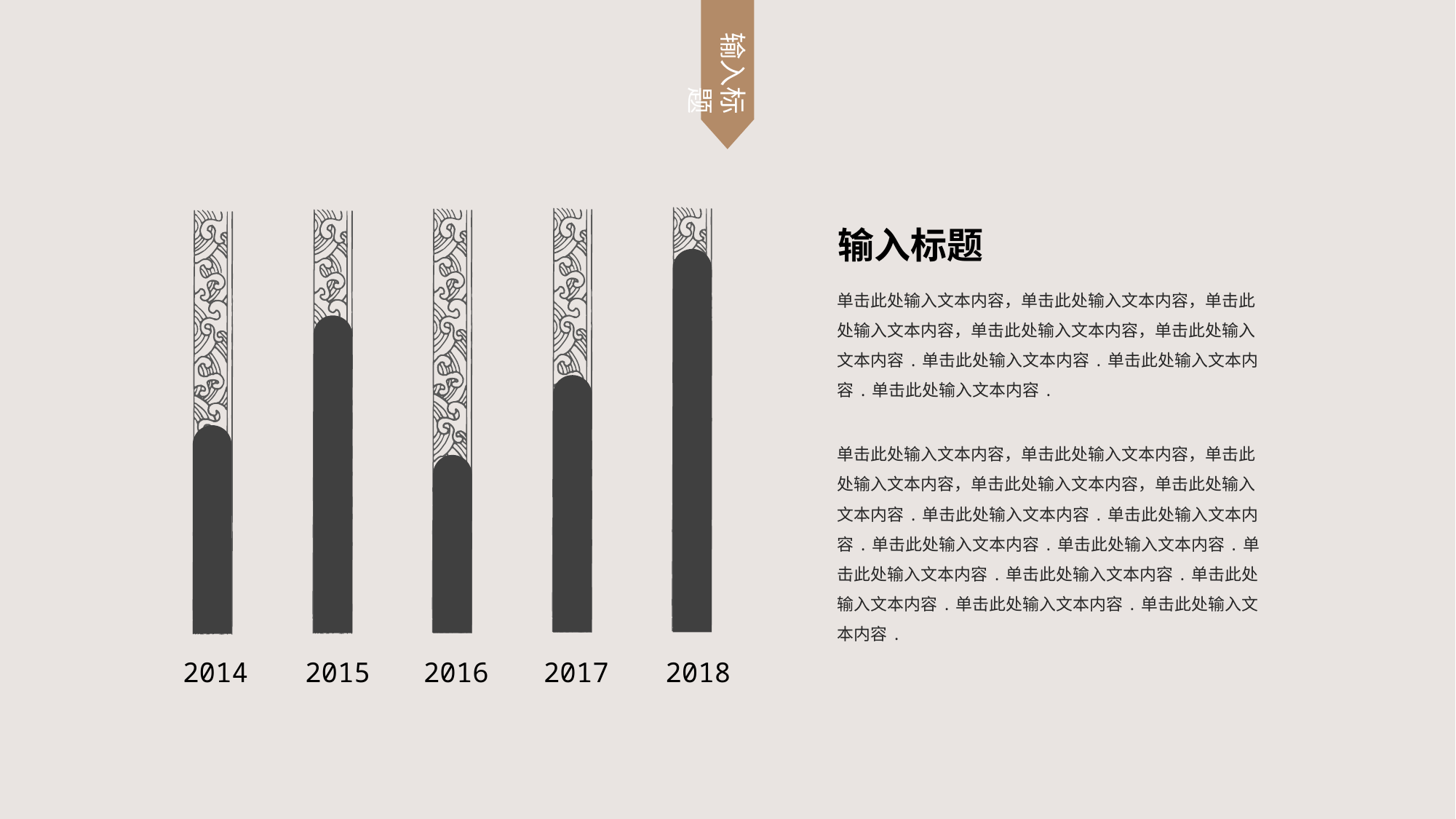

输入标题

输入标题
单击此处输入文本内容，单击此处输入文本内容，单击此处输入文本内容，单击此处输入文本内容，单击此处输入文本内容.单击此处输入文本内容.单击此处输入文本内容.单击此处输入文本内容.
单击此处输入文本内容，单击此处输入文本内容，单击此处输入文本内容，单击此处输入文本内容，单击此处输入文本内容.单击此处输入文本内容.单击此处输入文本内容.单击此处输入文本内容.单击此处输入文本内容.单击此处输入文本内容.单击此处输入文本内容.单击此处输入文本内容.单击此处输入文本内容.单击此处输入文本内容.
2014
2015
2016
2017
2018